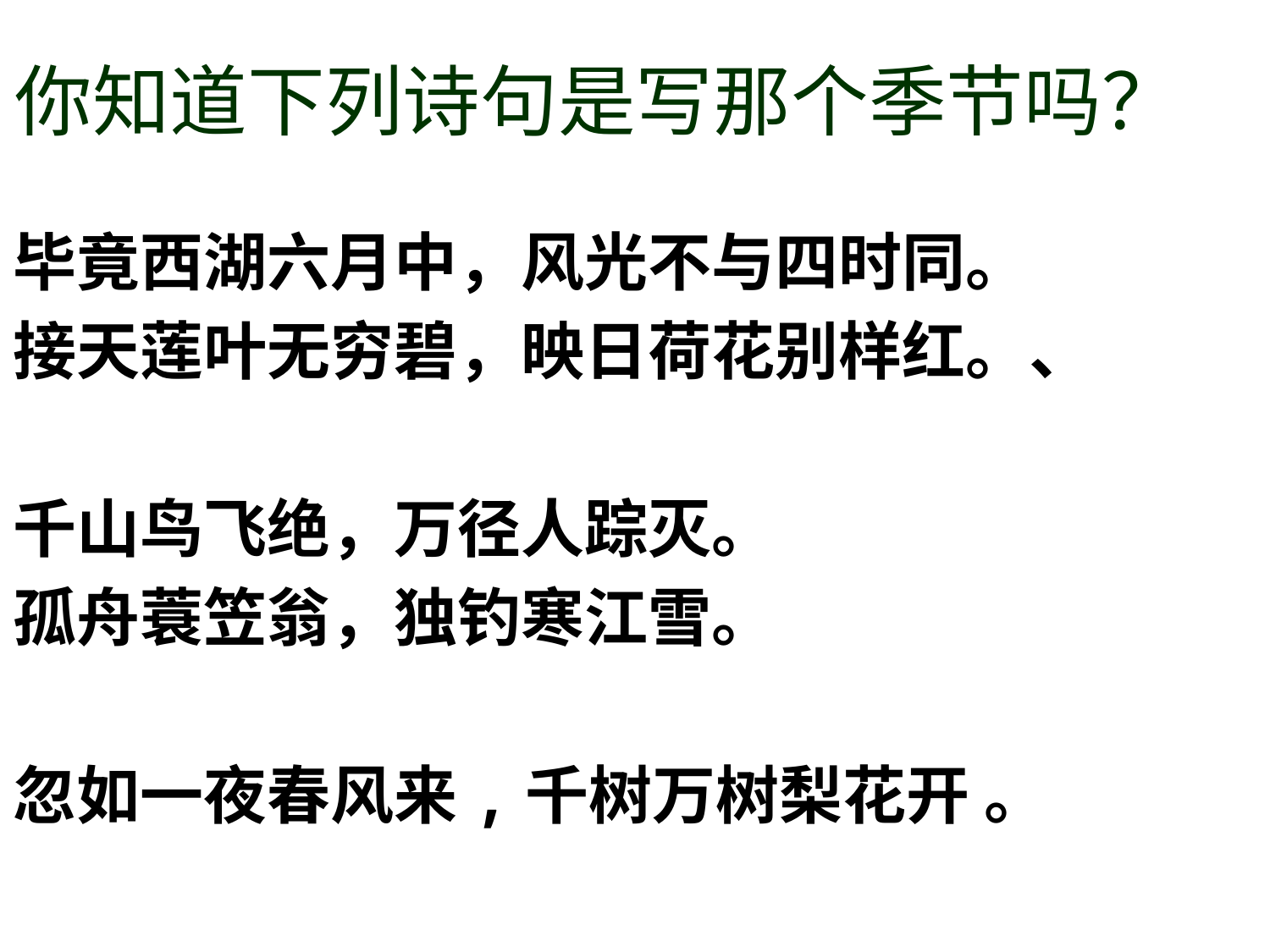

# 你知道下列诗句是写那个季节吗？
毕竟西湖六月中，风光不与四时同。
接天莲叶无穷碧，映日荷花别样红。、

千山鸟飞绝，万径人踪灭。
孤舟蓑笠翁，独钓寒江雪。

忽如一夜春风来,千树万树梨花开 。